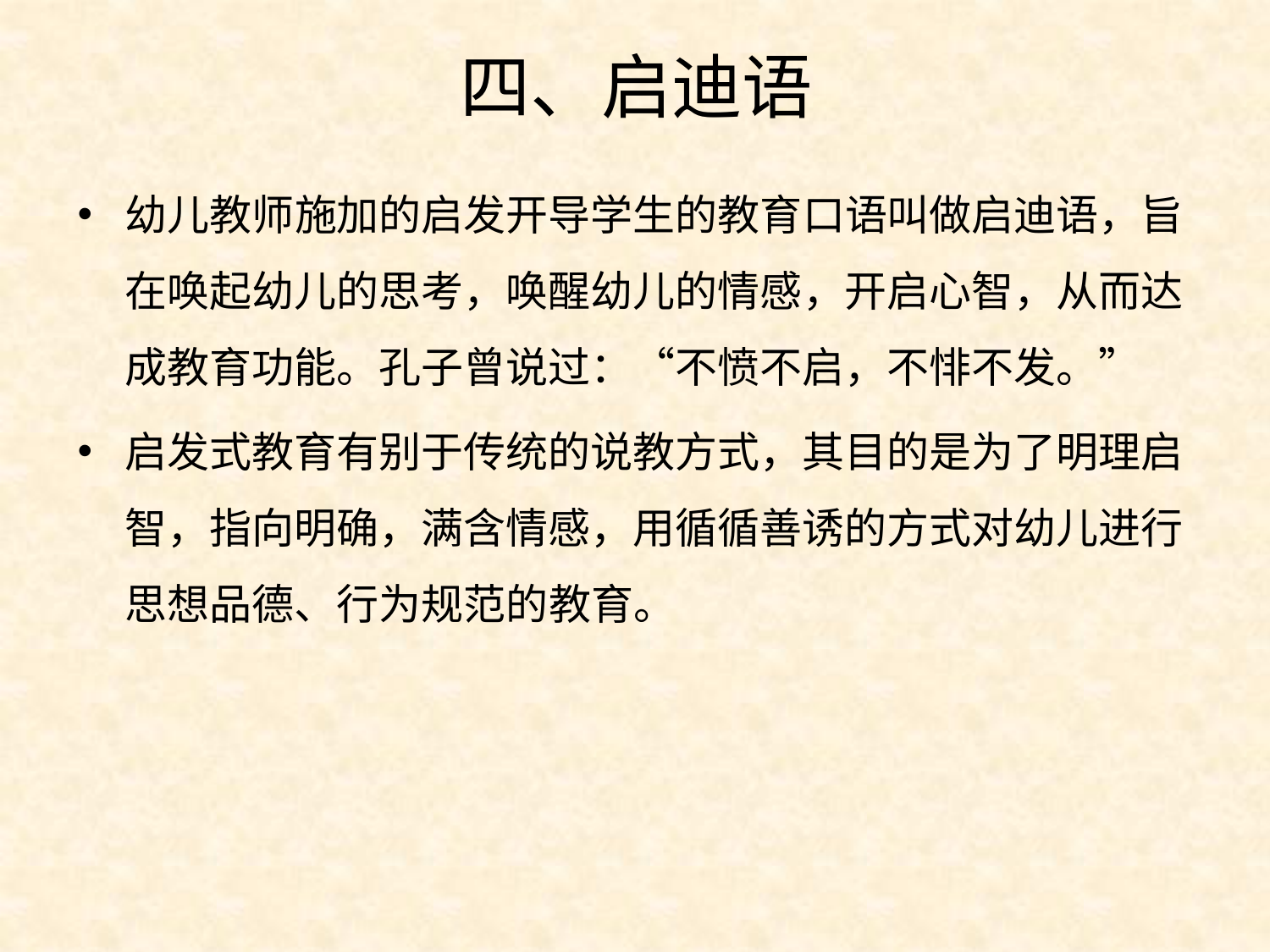

# 四、启迪语
幼儿教师施加的启发开导学生的教育口语叫做启迪语，旨在唤起幼儿的思考，唤醒幼儿的情感，开启心智，从而达成教育功能。孔子曾说过：“不愤不启，不悱不发。”
启发式教育有别于传统的说教方式，其目的是为了明理启智，指向明确，满含情感，用循循善诱的方式对幼儿进行思想品德、行为规范的教育。